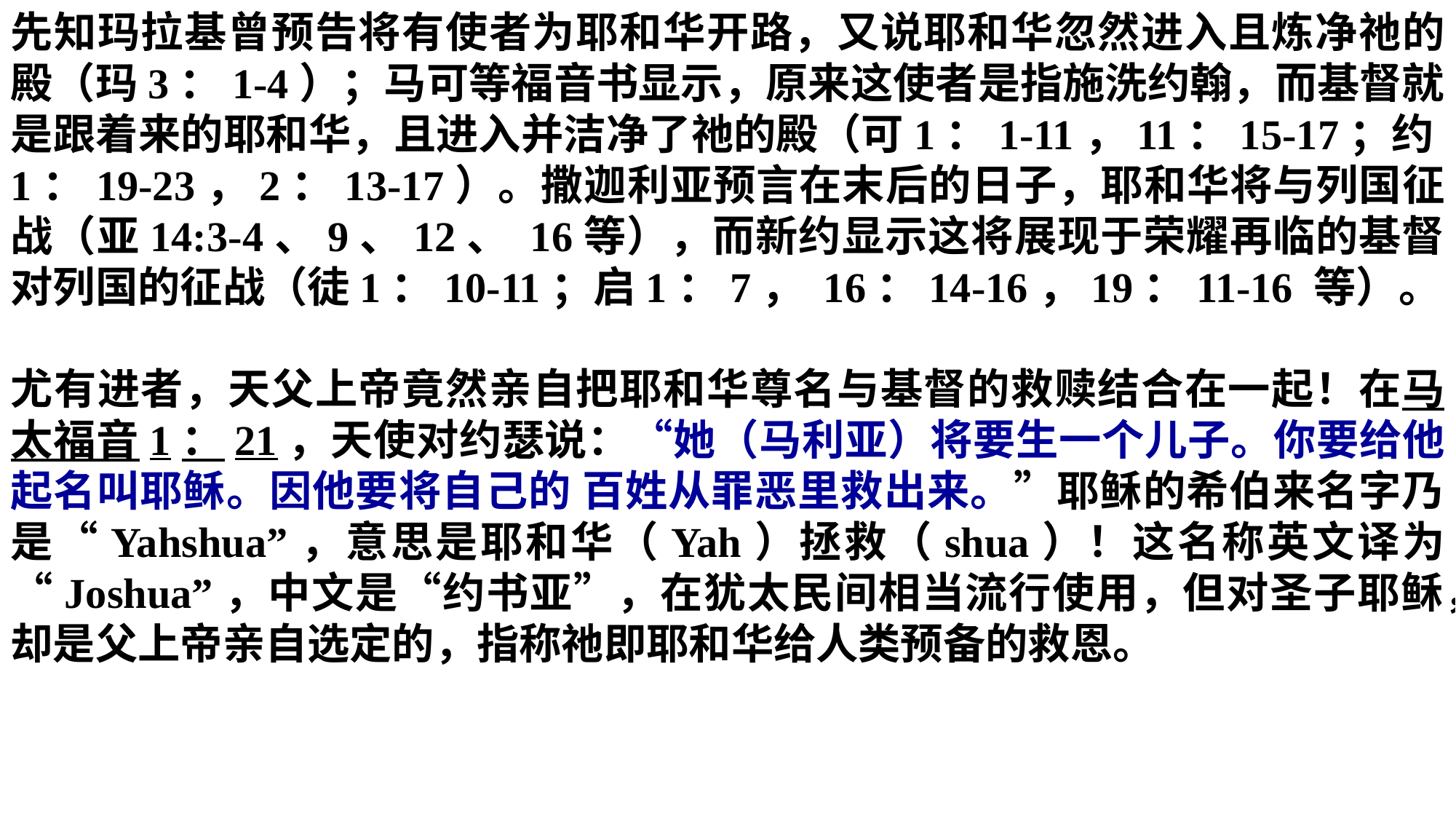

先知玛拉基曾预告将有使者为耶和华开路，又说耶和华忽然进入且炼净祂的殿（玛3：1-4）；马可等福音书显示，原来这使者是指施洗约翰，而基督就是跟着来的耶和华，且进入并洁净了祂的殿（可1：1-11，11：15-17；约1：19-23，2：13-17）。撒迦利亚预言在末后的日子，耶和华将与列国征战（亚14:3-4、9、12、 16等），而新约显示这将展现于荣耀再临的基督对列国的征战（徒1：10-11；启1：7， 16：14-16，19：11-16 等）。

尤有进者，天父上帝竟然亲自把耶和华尊名与基督的救赎结合在一起！在马太福音1：21，天使对约瑟说：“她（马利亚）将要生一个儿子。你要给他起名叫耶稣。因他要将自己的 百姓从罪恶里救出来。”耶稣的希伯来名字乃是“Yahshua”，意思是耶和华（Yah）拯救（shua）！这名称英文译为“Joshua”，中文是“约书亚”，在犹太民间相当流行使用，但对圣子耶稣，却是父上帝亲自选定的，指称祂即耶和华给人类预备的救恩。